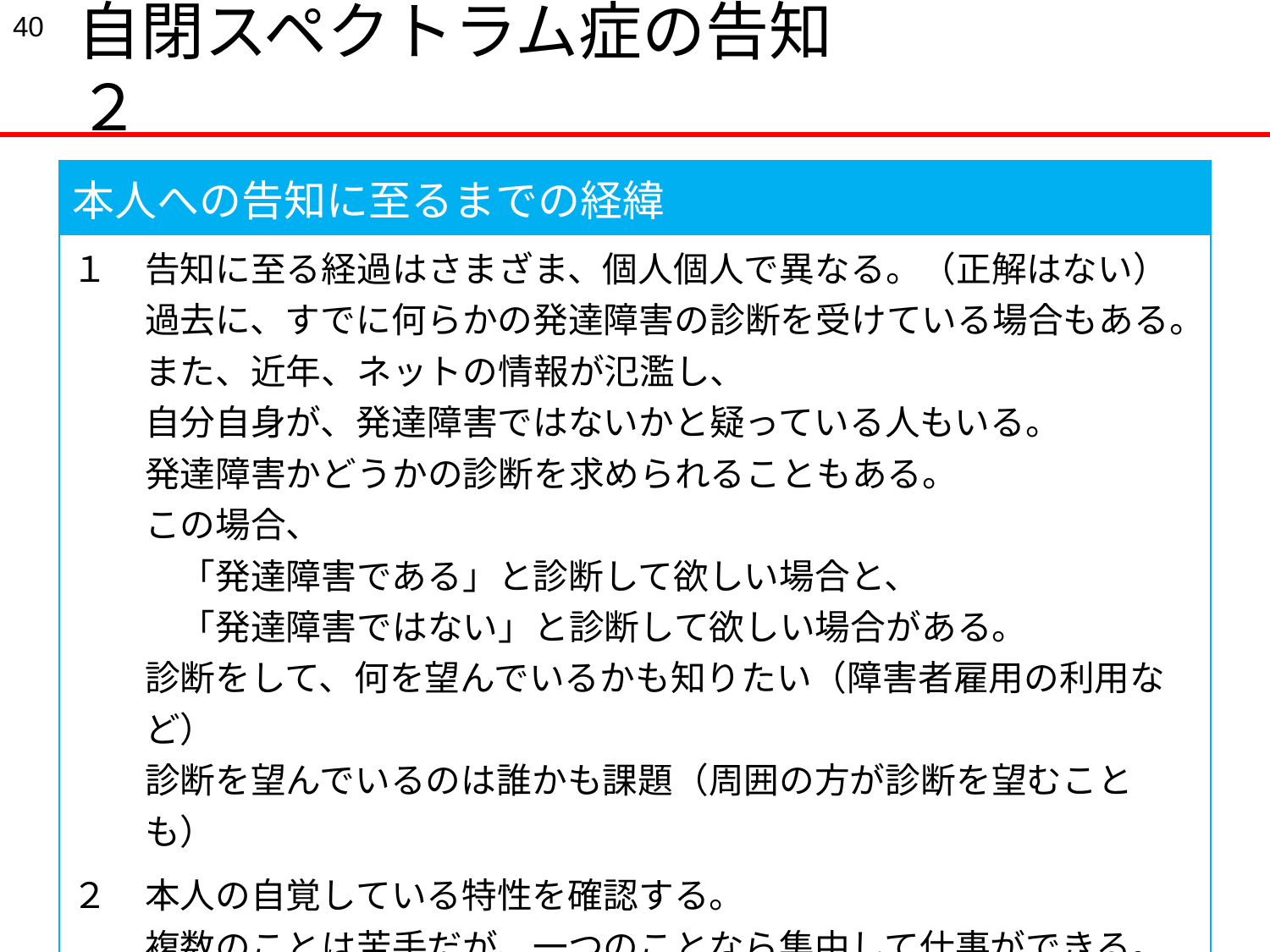

40
自閉スペクトラム症の告知　２
| 本人への告知に至るまでの経緯 |  |
| --- | --- |
| １ | 告知に至る経過はさまざま、個人個人で異なる。（正解はない） 過去に、すでに何らかの発達障害の診断を受けている場合もある。 また、近年、ネットの情報が氾濫し、 自分自身が、発達障害ではないかと疑っている人もいる。 発達障害かどうかの診断を求められることもある。 この場合、 　「発達障害である」と診断して欲しい場合と、 　「発達障害ではない」と診断して欲しい場合がある。 診断をして、何を望んでいるかも知りたい（障害者雇用の利用など） 診断を望んでいるのは誰かも課題（周囲の方が診断を望むことも） |
| ２ | 本人の自覚している特性を確認する。 複数のことは苦手だが、一つのことなら集中して仕事ができる。 新しいことは苦手だが、慣れたり教えてもらうときちんと仕事ができる。 |
| ３ | 特性を客観的に見るために、検査（WAISなど）をすることも。 |
| ４ | 発達障害の告知。特性に加え、支援や制度についても説明。 |